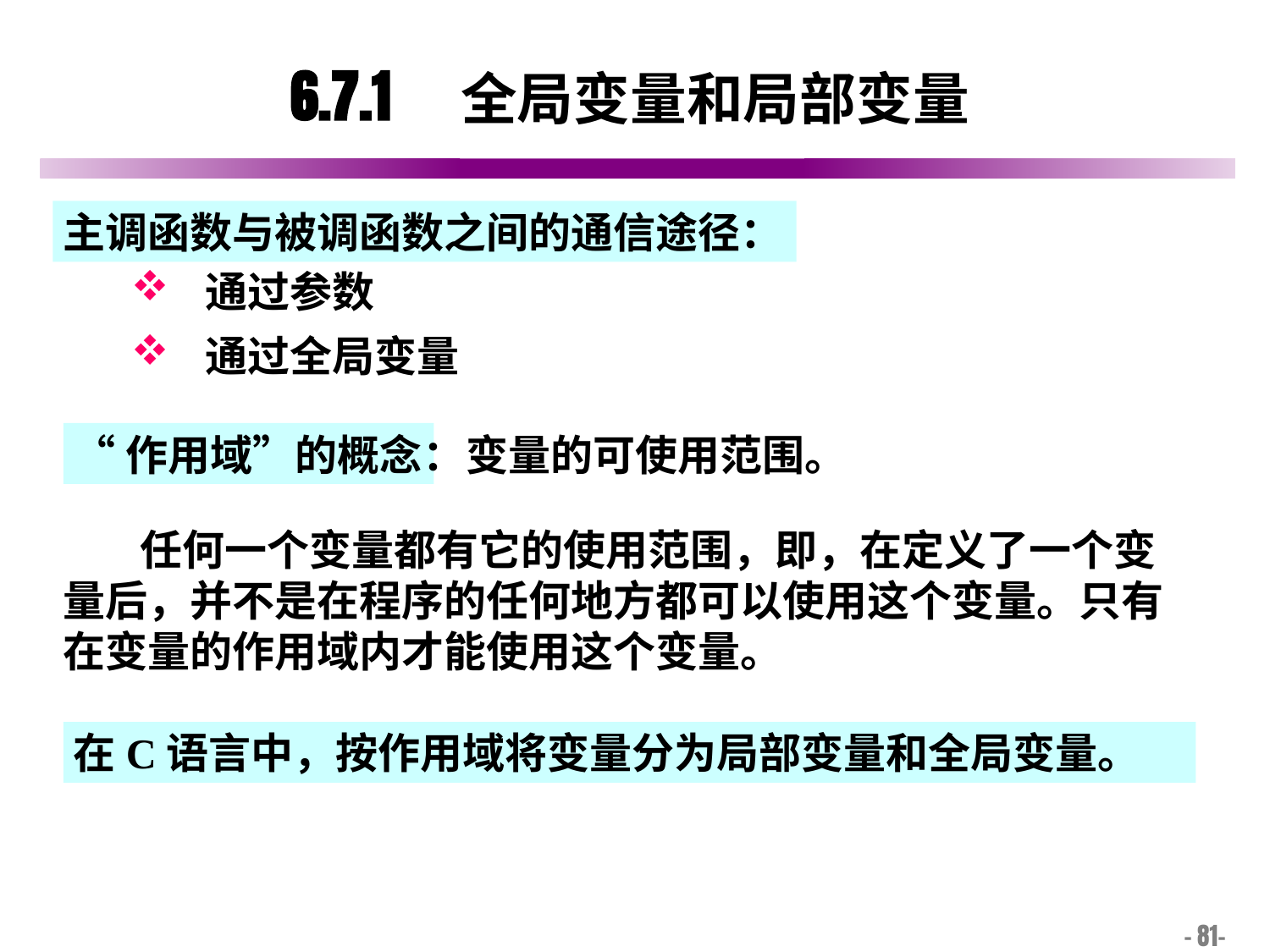

# 6.7.1　全局变量和局部变量
主调函数与被调函数之间的通信途径：
通过参数
通过全局变量
“作用域”的概念：
变量的可使用范围。
       任何一个变量都有它的使用范围，即，在定义了一个变量后，并不是在程序的任何地方都可以使用这个变量。只有在变量的作用域内才能使用这个变量。
在C语言中，按作用域将变量分为局部变量和全局变量。
 - 81-